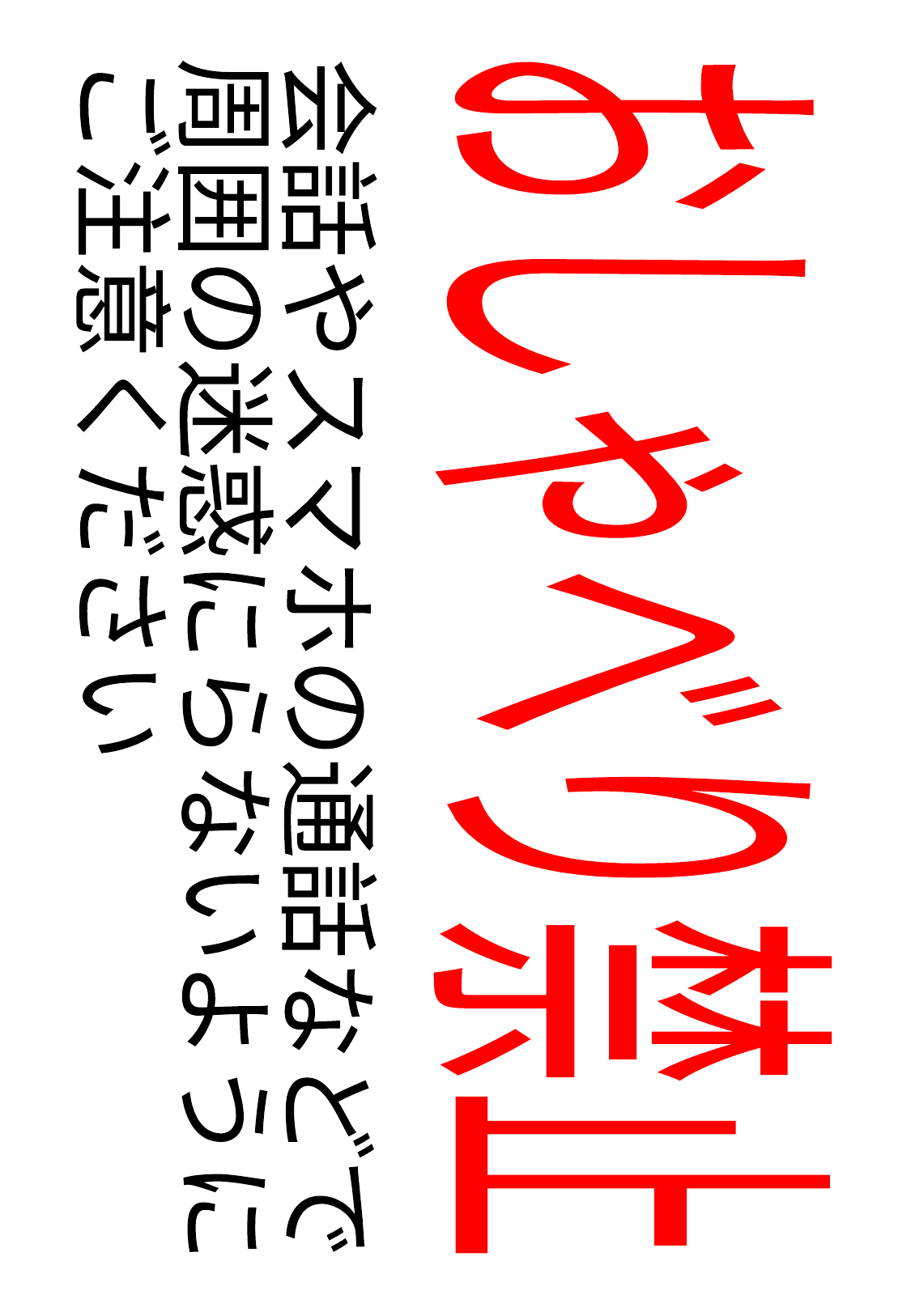

おしゃべり禁止
会話やスマホの通話などで
周囲の迷惑にらないように
ご注意ください